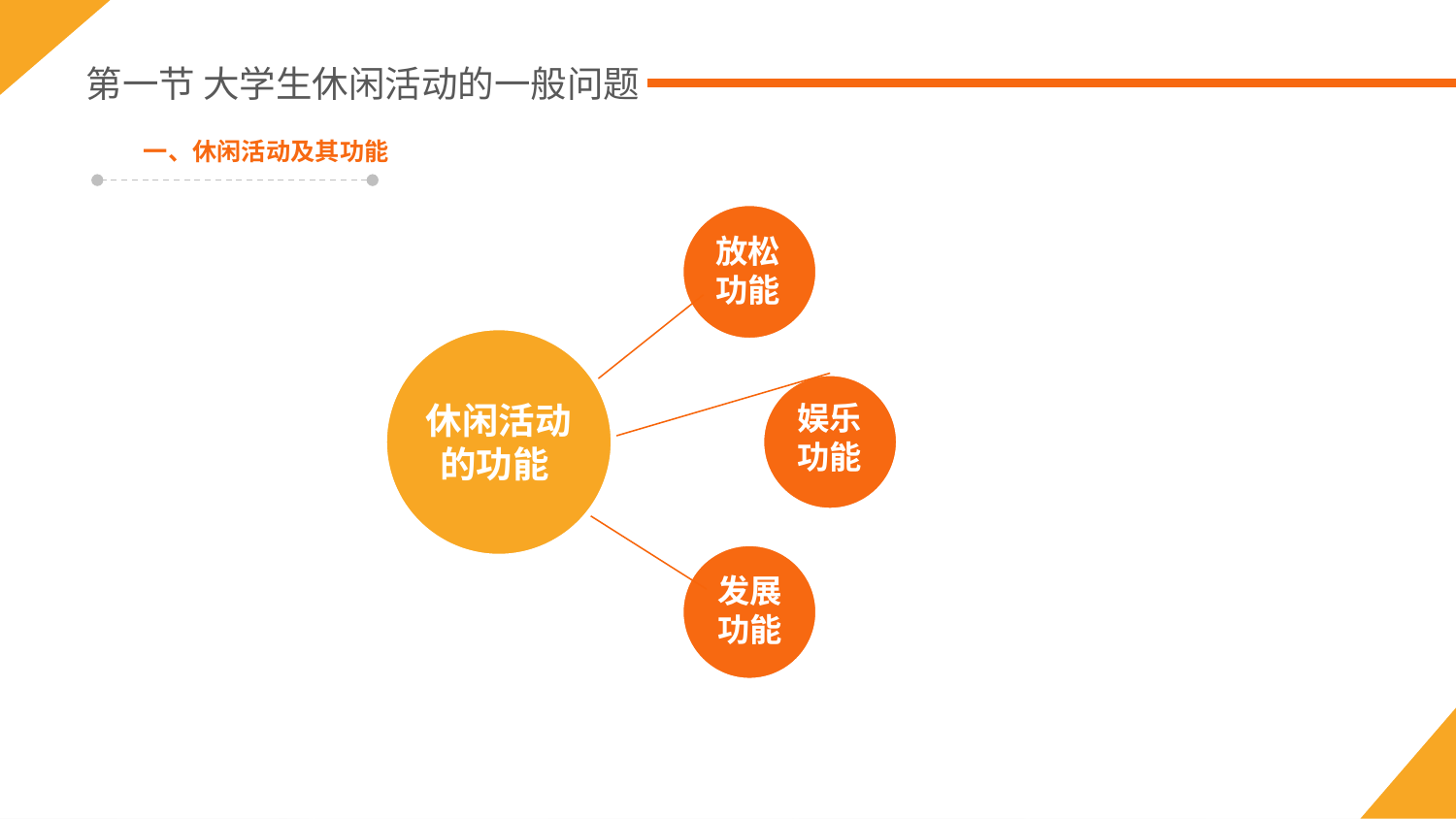

第一节 大学生休闲活动的一般问题
一、休闲活动及其功能

放松
功能

休闲活动
的功能

娱乐功能

发展功能